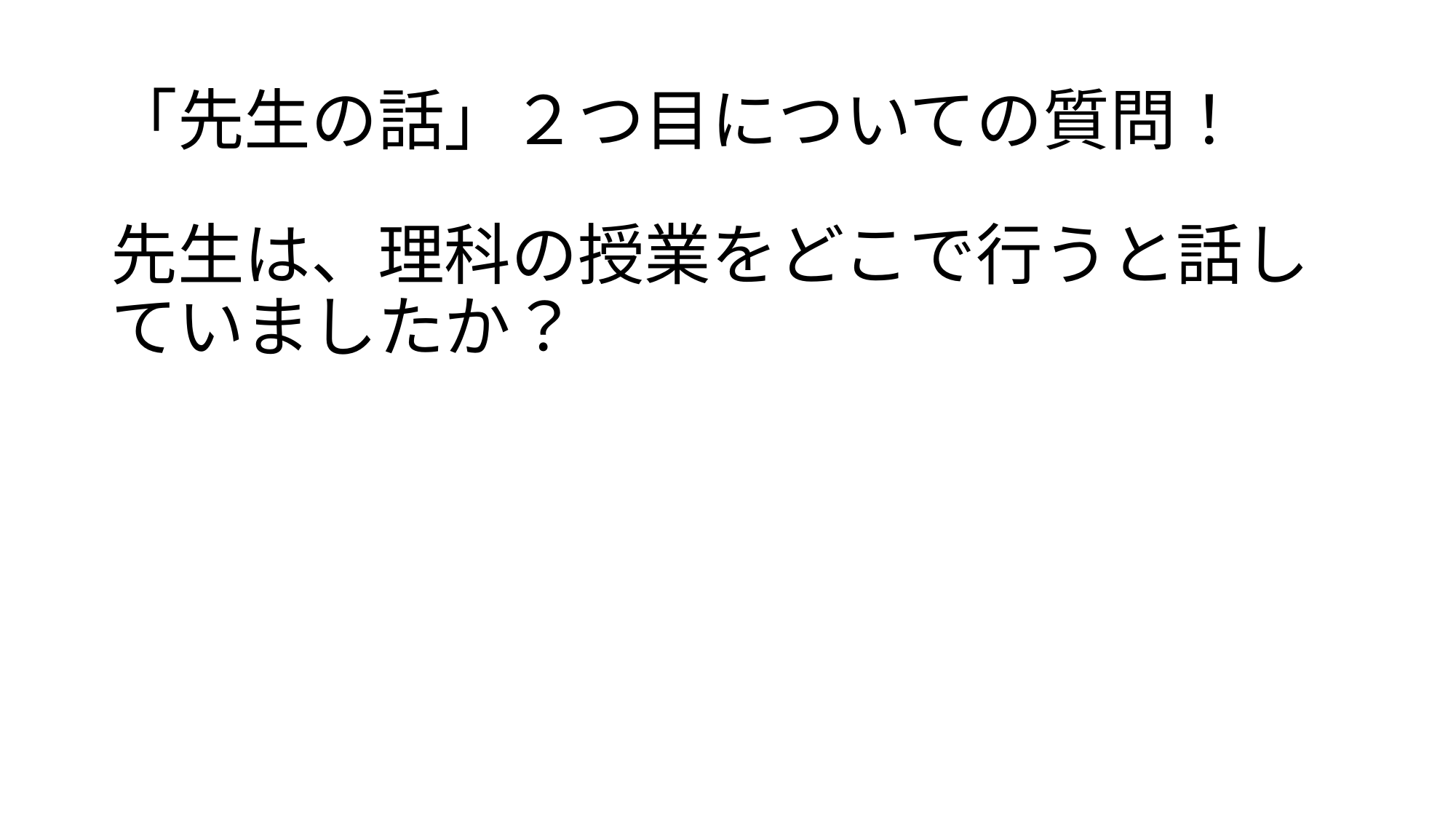

# 「先生の話」２つ目についての質問！
先生は、理科の授業をどこで行うと話していましたか？